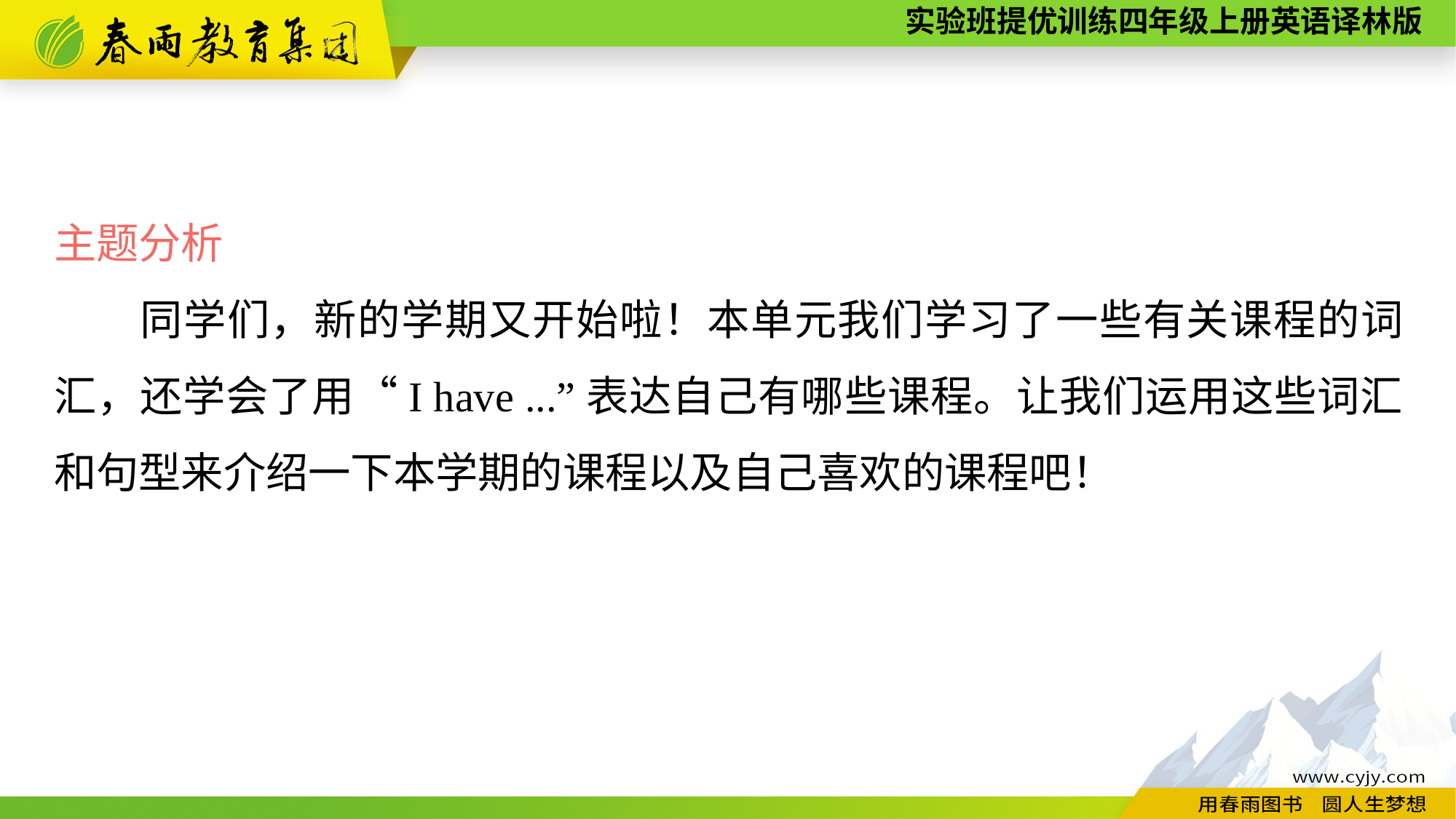

主题分析
同学们，新的学期又开始啦！本单元我们学习了一些有关课程的词汇，还学会了用“I have ...”表达自己有哪些课程。让我们运用这些词汇和句型来介绍一下本学期的课程以及自己喜欢的课程吧！